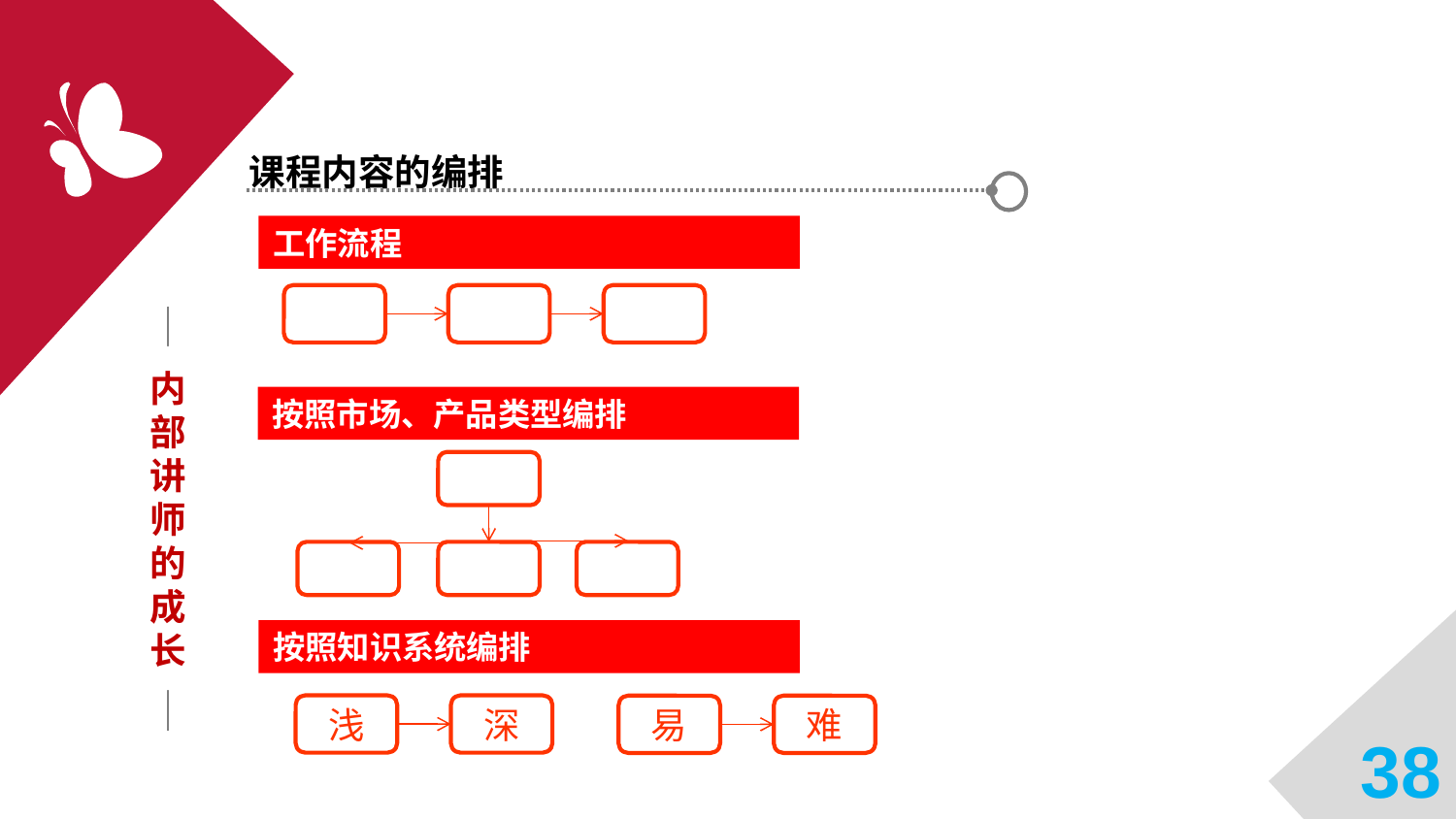

课程内容的编排

工作流程

内部讲师的成长
按照市场、产品类型编排

按照知识系统编排

深
浅
难
易
38